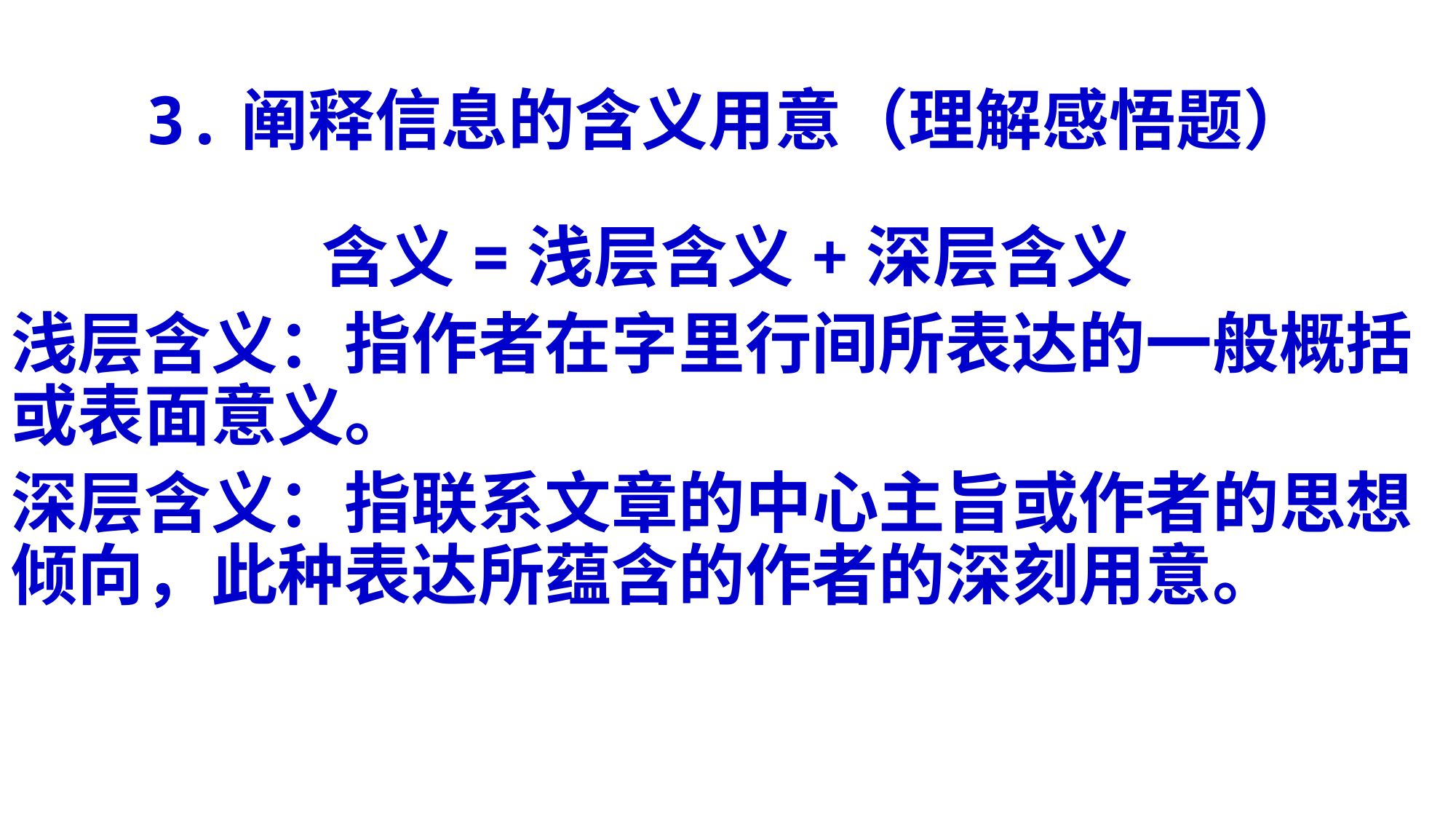

# 3.阐释信息的含义用意（理解感悟题）
含义=浅层含义+深层含义
浅层含义：指作者在字里行间所表达的一般概括或表面意义。
深层含义：指联系文章的中心主旨或作者的思想倾向，此种表达所蕴含的作者的深刻用意。